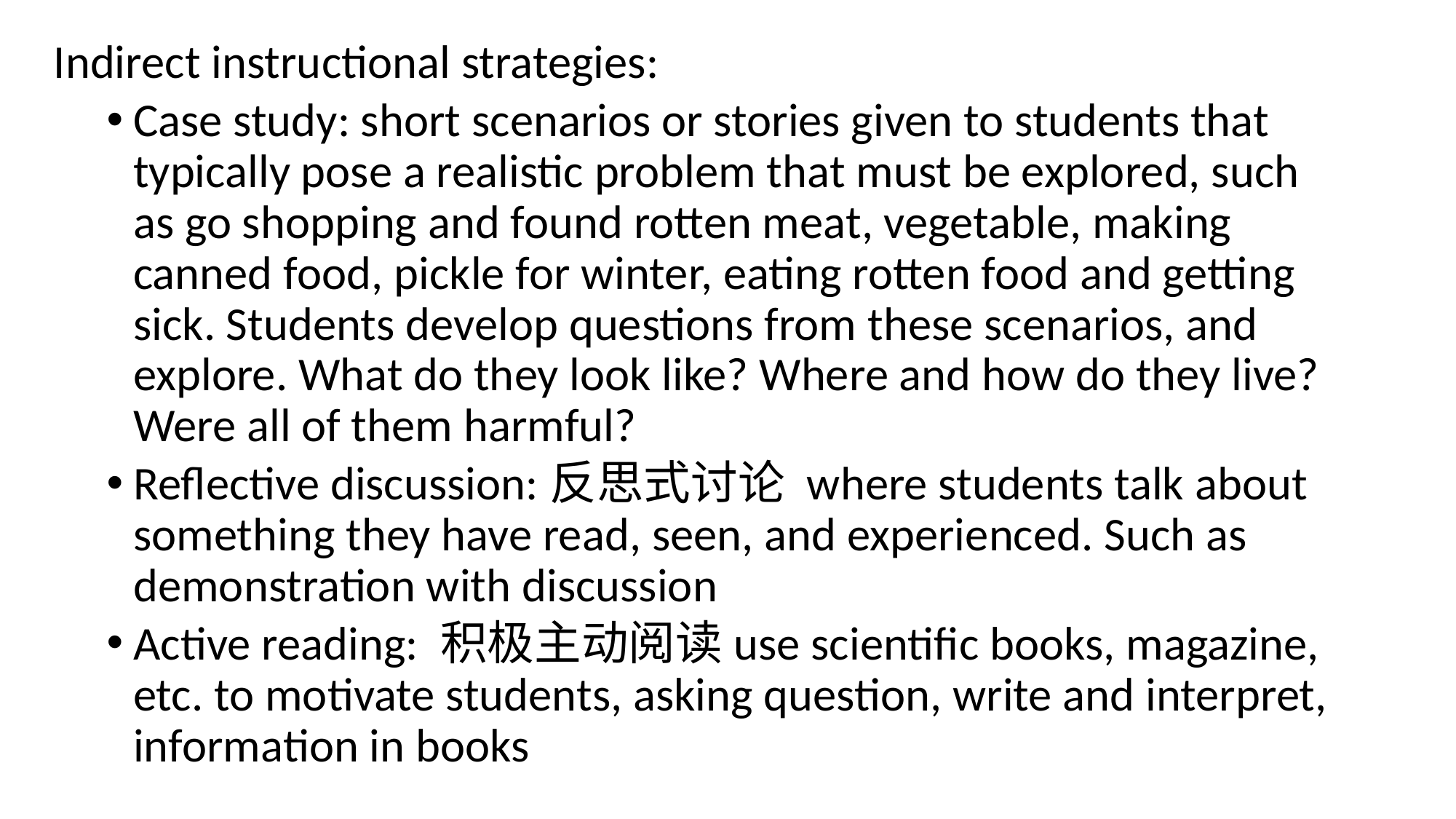

Indirect instructional strategies:
Case study: short scenarios or stories given to students that typically pose a realistic problem that must be explored, such as go shopping and found rotten meat, vegetable, making canned food, pickle for winter, eating rotten food and getting sick. Students develop questions from these scenarios, and explore. What do they look like? Where and how do they live? Were all of them harmful?
Reflective discussion:反思式讨论 where students talk about something they have read, seen, and experienced. Such as demonstration with discussion
Active reading: 积极主动阅读use scientific books, magazine, etc. to motivate students, asking question, write and interpret, information in books